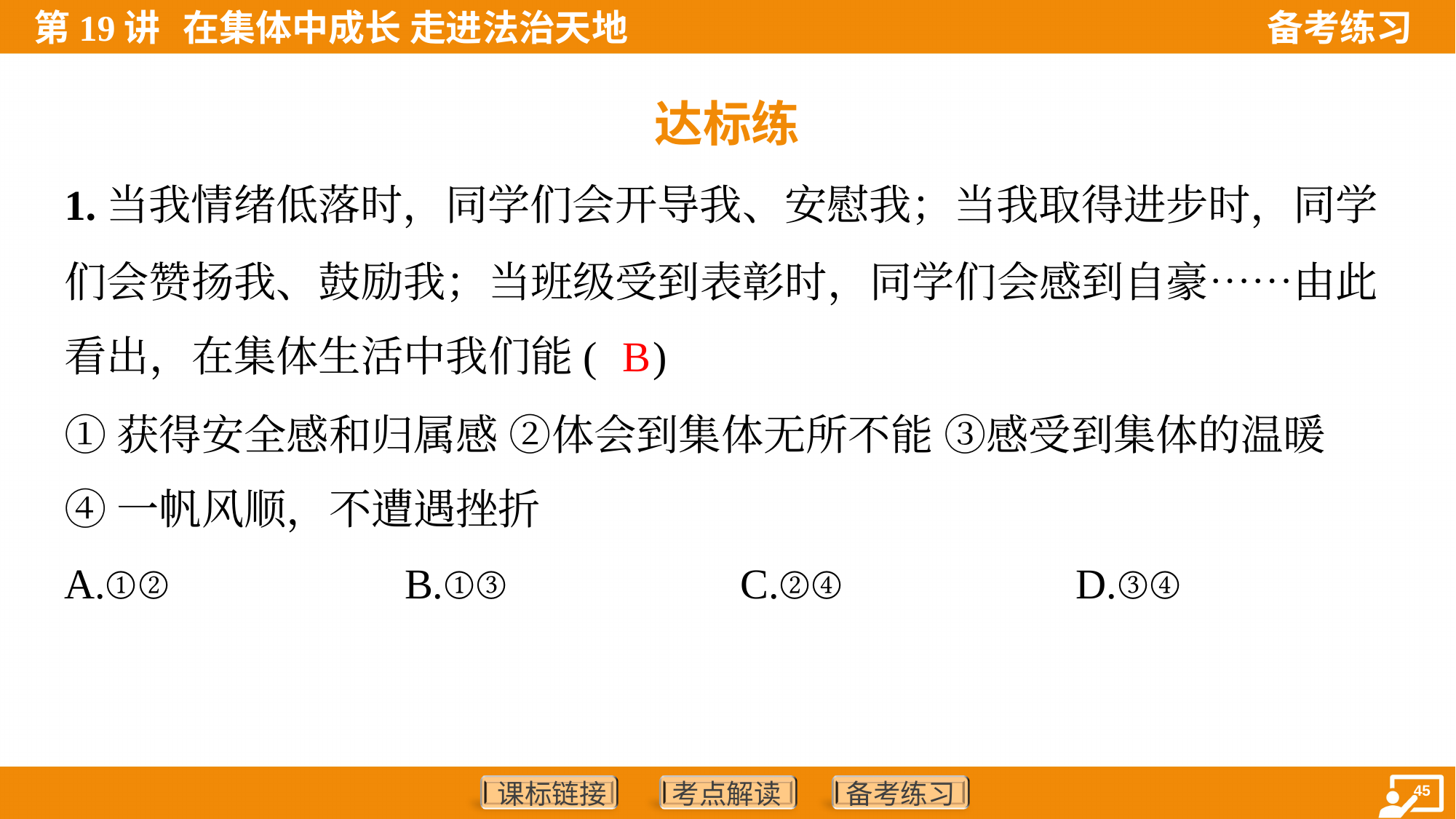

达标练
1.当我情绪低落时，同学们会开导我、安慰我；当我取得进步时，同学
们会赞扬我、鼓励我；当班级受到表彰时，同学们会感到自豪……由此
看出，在集体生活中我们能(     )
B
①获得安全感和归属感 ②体会到集体无所不能 ③感受到集体的温暖
④一帆风顺，不遭遇挫折
A.①②	B.①③	C.②④	D.③④